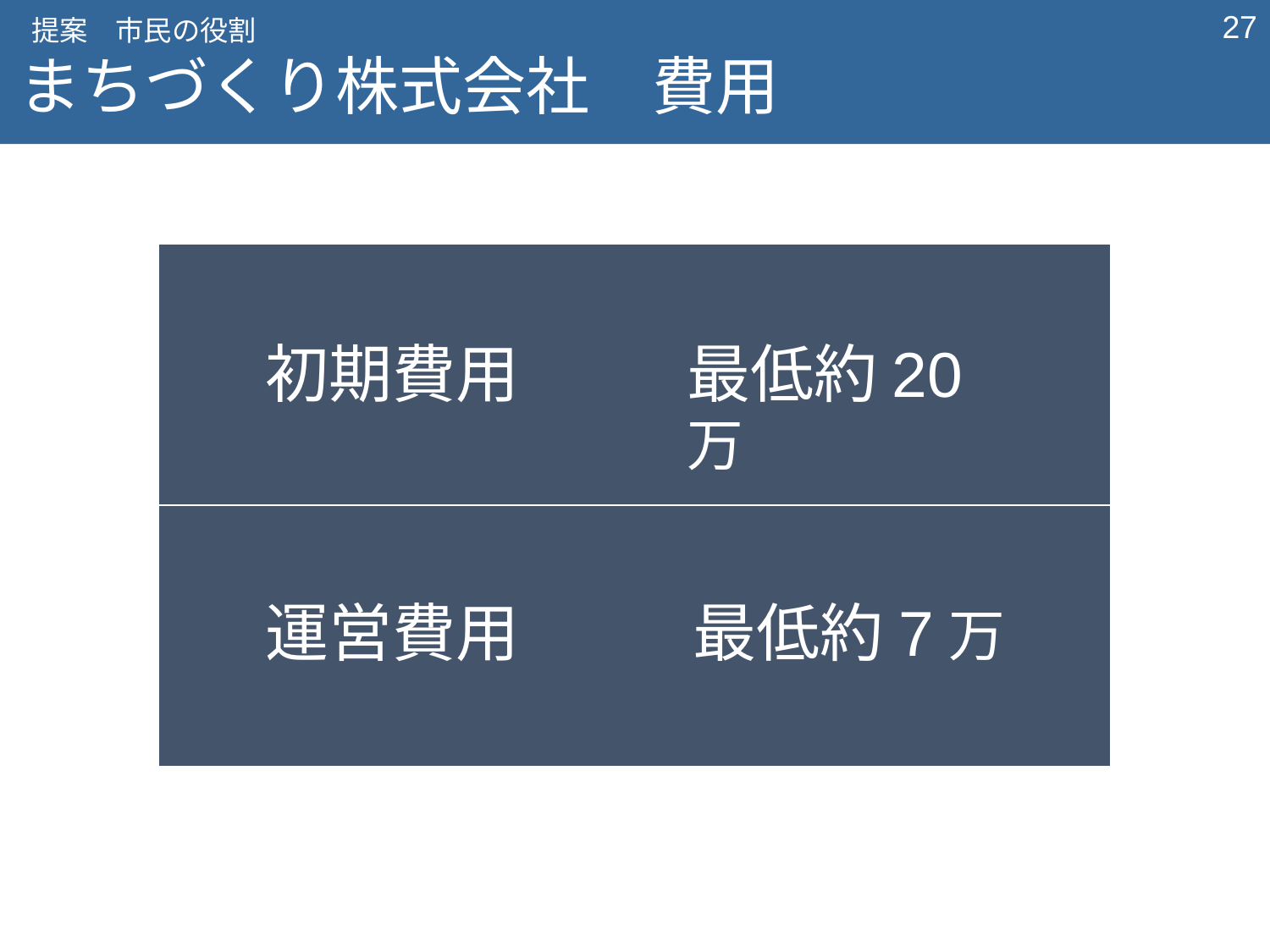

27
提案　市民の役割
まちづくり株式会社　費用

最低約20万
初期費用

最低約7万
運営費用